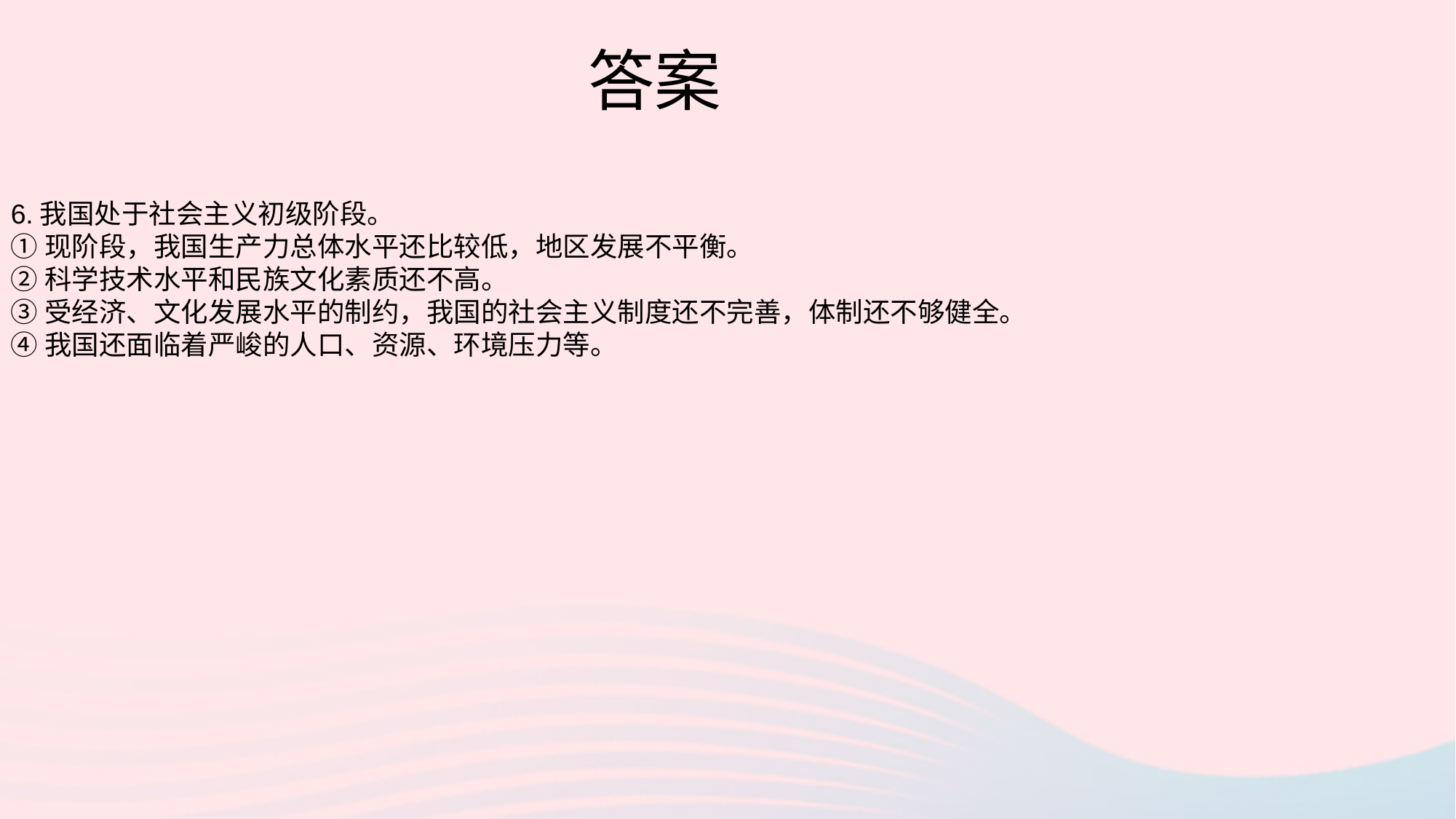

答案
6.我国处于社会主义初级阶段。
①现阶段，我国生产力总体水平还比较低，地区发展不平衡。
②科学技术水平和民族文化素质还不高。
③受经济、文化发展水平的制约，我国的社会主义制度还不完善，体制还不够健全。
④我国还面临着严峻的人口、资源、环境压力等。